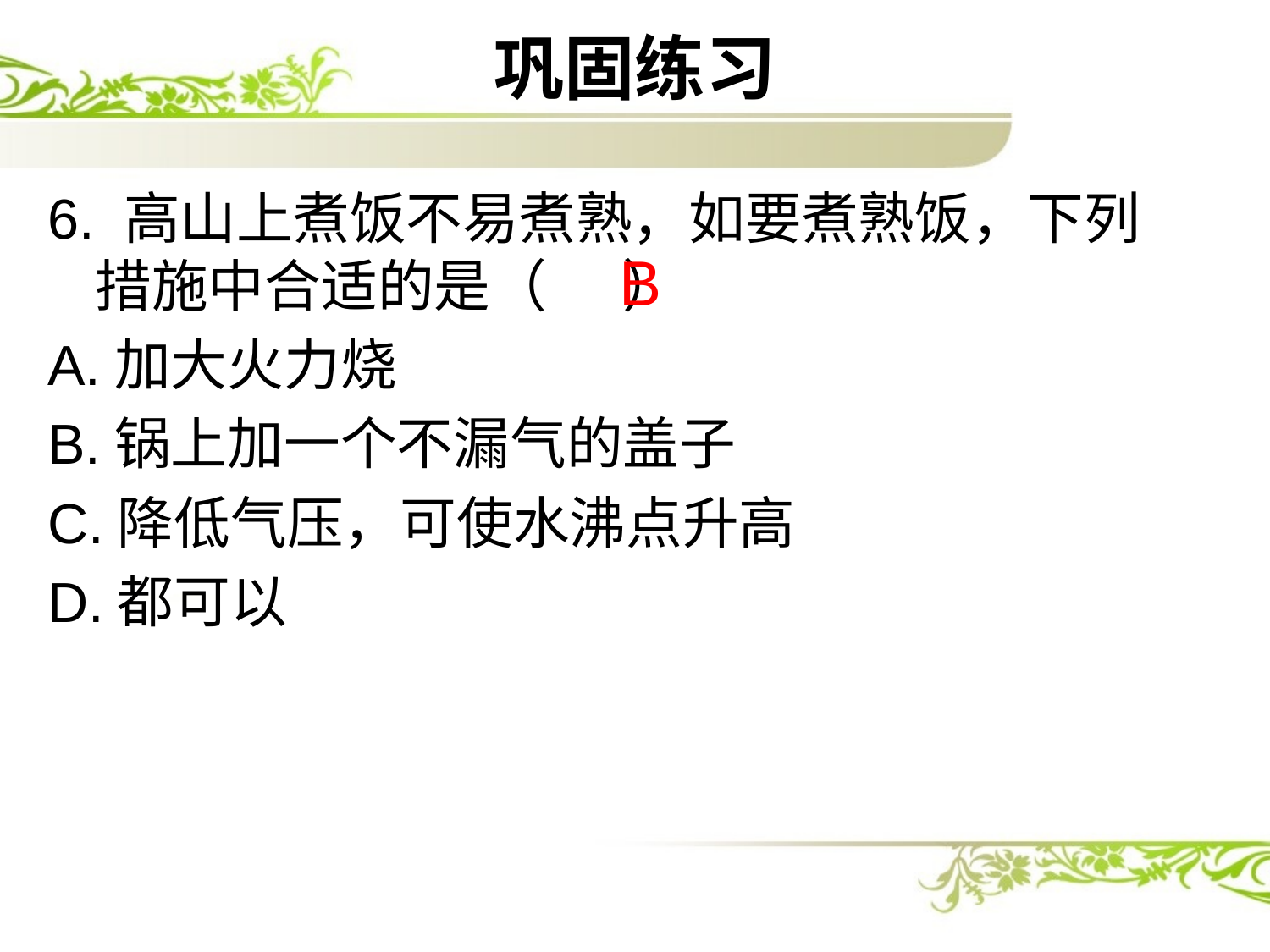

# 巩固练习
6. 高山上煮饭不易煮熟，如要煮熟饭，下列措施中合适的是（      ）
A.加大火力烧
B.锅上加一个不漏气的盖子
C.降低气压，可使水沸点升高
D.都可以

B